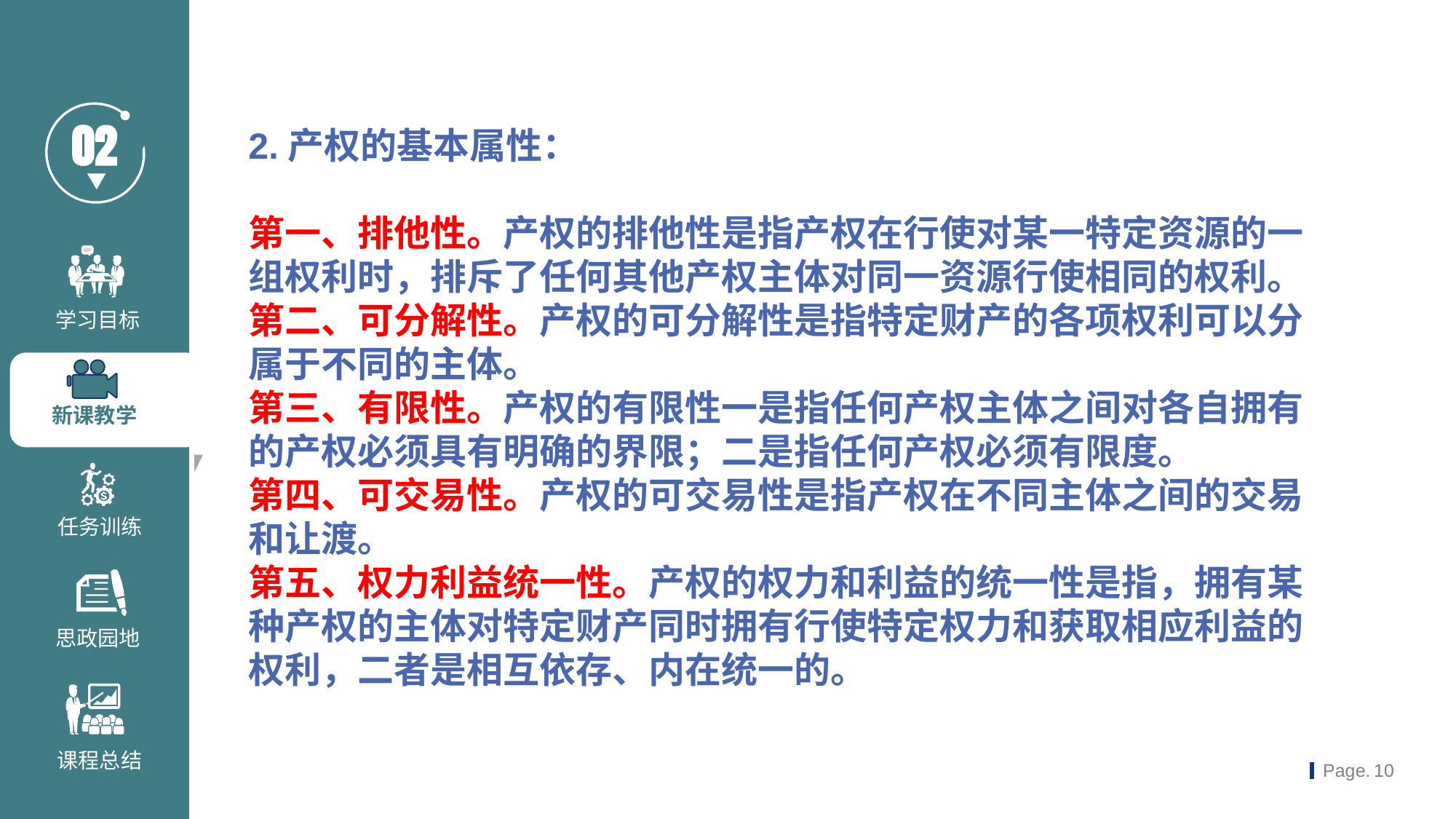

2.产权的基本属性：

第一、排他性。产权的排他性是指产权在行使对某一特定资源的一组权利时，排斥了任何其他产权主体对同一资源行使相同的权利。
第二、可分解性。产权的可分解性是指特定财产的各项权利可以分属于不同的主体。
第三、有限性。产权的有限性一是指任何产权主体之间对各自拥有的产权必须具有明确的界限；二是指任何产权必须有限度。
第四、可交易性。产权的可交易性是指产权在不同主体之间的交易和让渡。
第五、权力利益统一性。产权的权力和利益的统一性是指，拥有某种产权的主体对特定财产同时拥有行使特定权力和获取相应利益的权利，二者是相互依存、内在统一的。